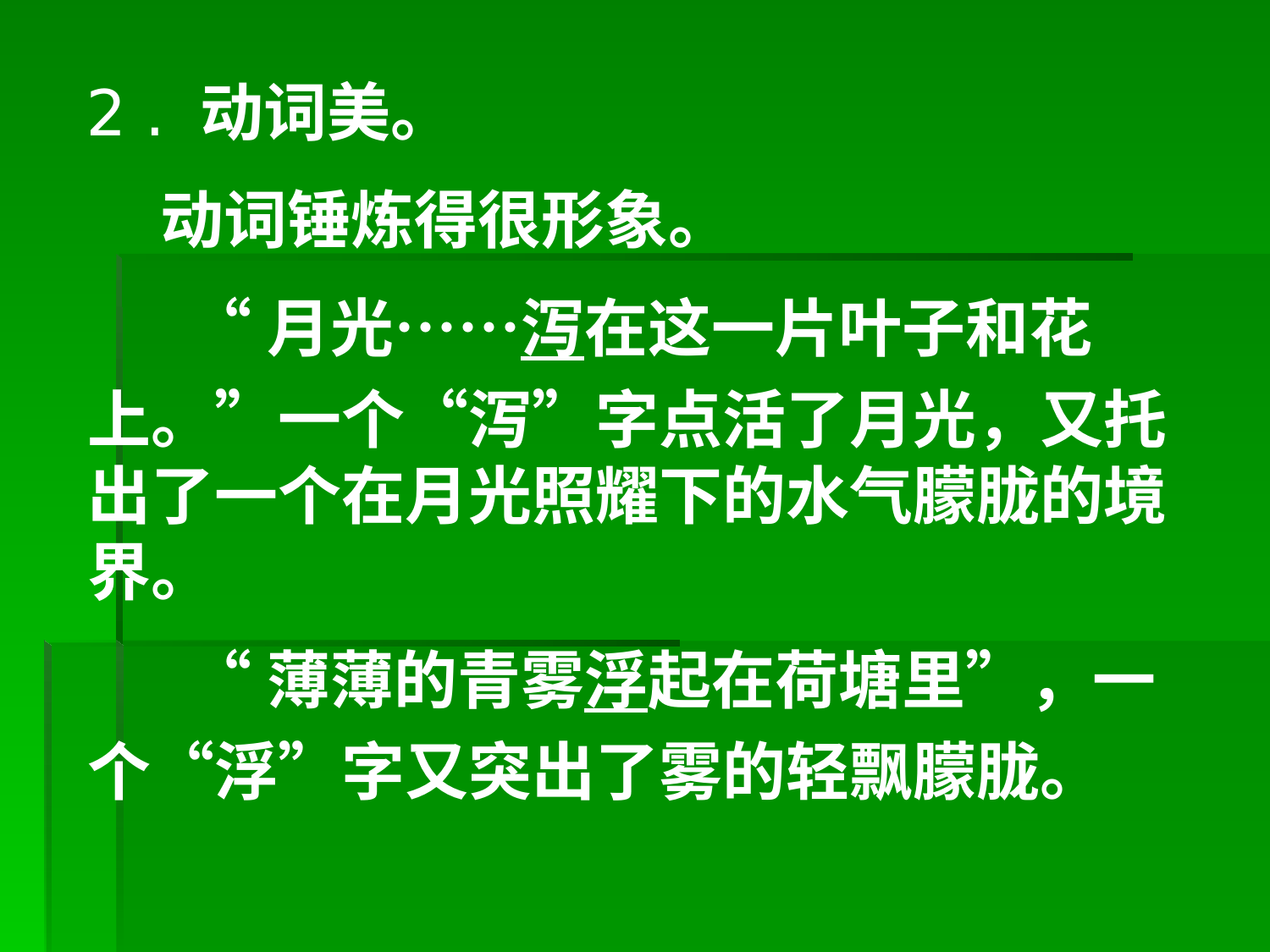

2 . 动词美。
    动词锤炼得很形象。
       “月光……泻在这一片叶子和花上。”一个“泻”字点活了月光，又托出了一个在月光照耀下的水气朦胧的境界。
       “薄薄的青雾浮起在荷塘里”，一个“浮”字又突出了雾的轻飘朦胧。